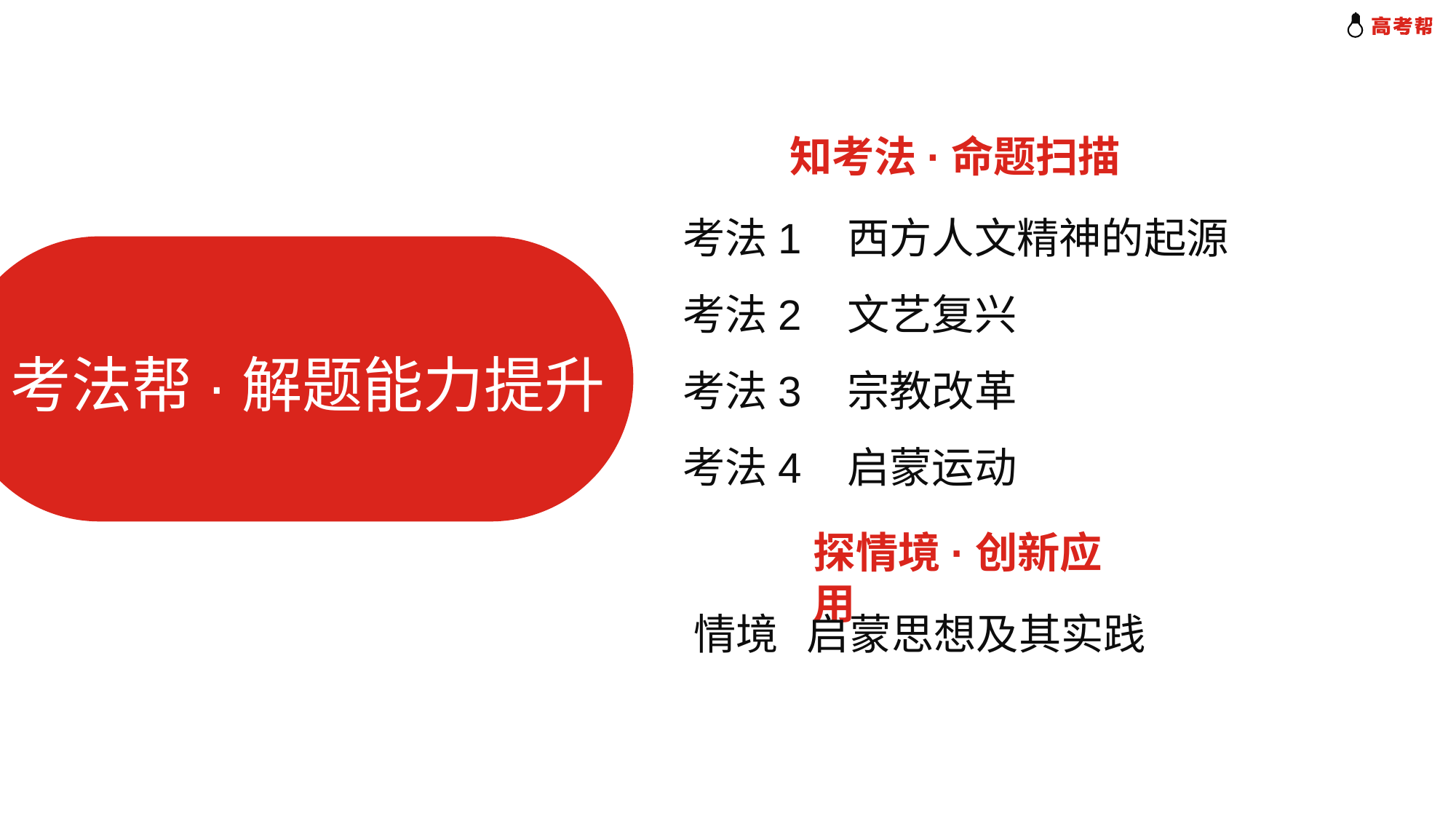

知考法·命题扫描
考法1   西方人文精神的起源
考法2   文艺复兴
考法3   宗教改革
考法4   启蒙运动
考法帮·解题能力提升
探情境·创新应用
情境   启蒙思想及其实践